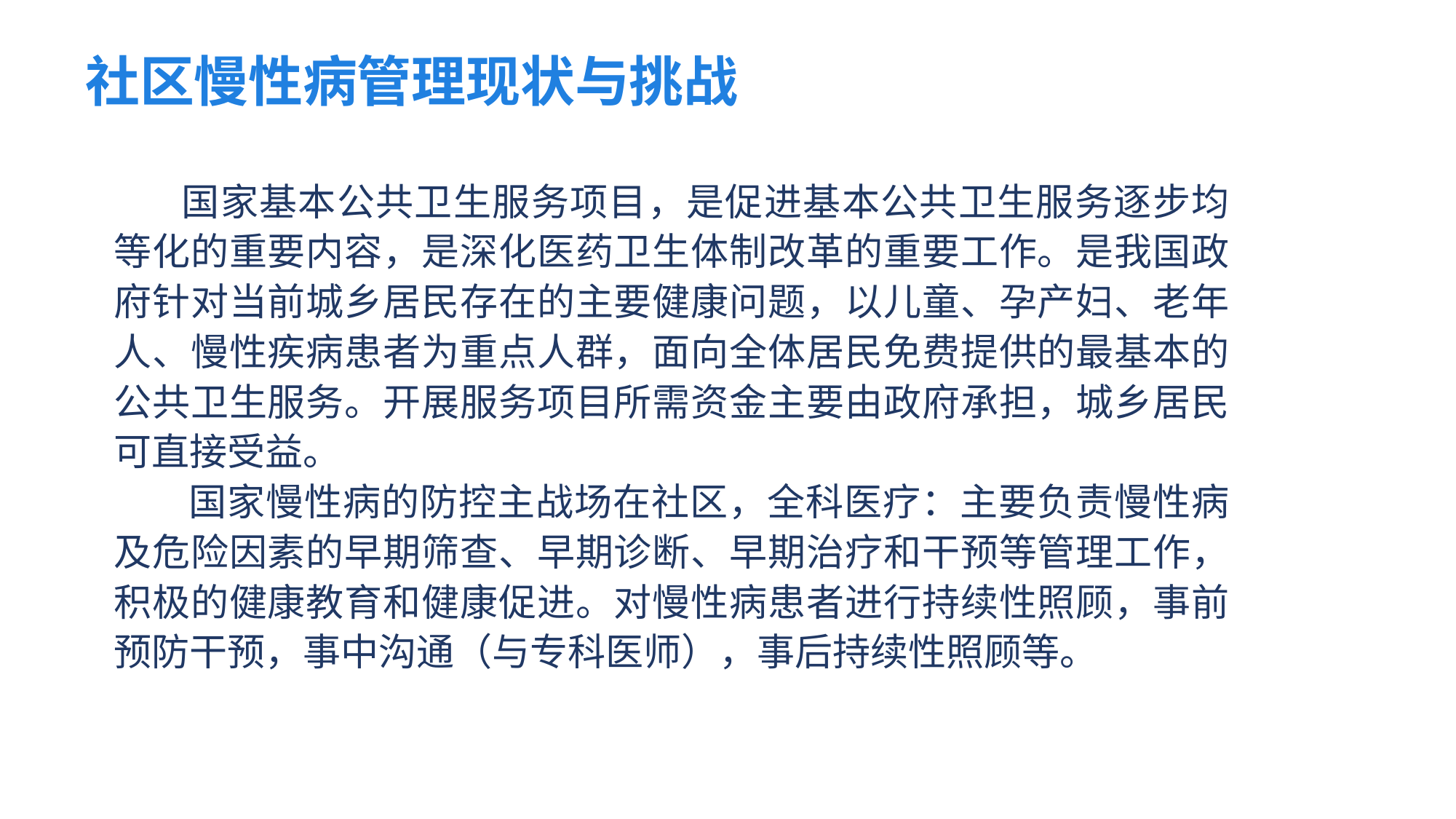

社区慢性病管理现状与挑战
      国家基本公共卫生服务项目，是促进基本公共卫生服务逐步均等化的重要内容，是深化医药卫生体制改革的重要工作。是我国政府针对当前城乡居民存在的主要健康问题，以儿童、孕产妇、老年人、慢性疾病患者为重点人群，面向全体居民免费提供的最基本的公共卫生服务。开展服务项目所需资金主要由政府承担，城乡居民可直接受益。
       国家慢性病的防控主战场在社区，全科医疗：主要负责慢性病及危险因素的早期筛查、早期诊断、早期治疗和干预等管理工作，积极的健康教育和健康促进。对慢性病患者进行持续性照顾，事前预防干预，事中沟通（与专科医师），事后持续性照顾等。